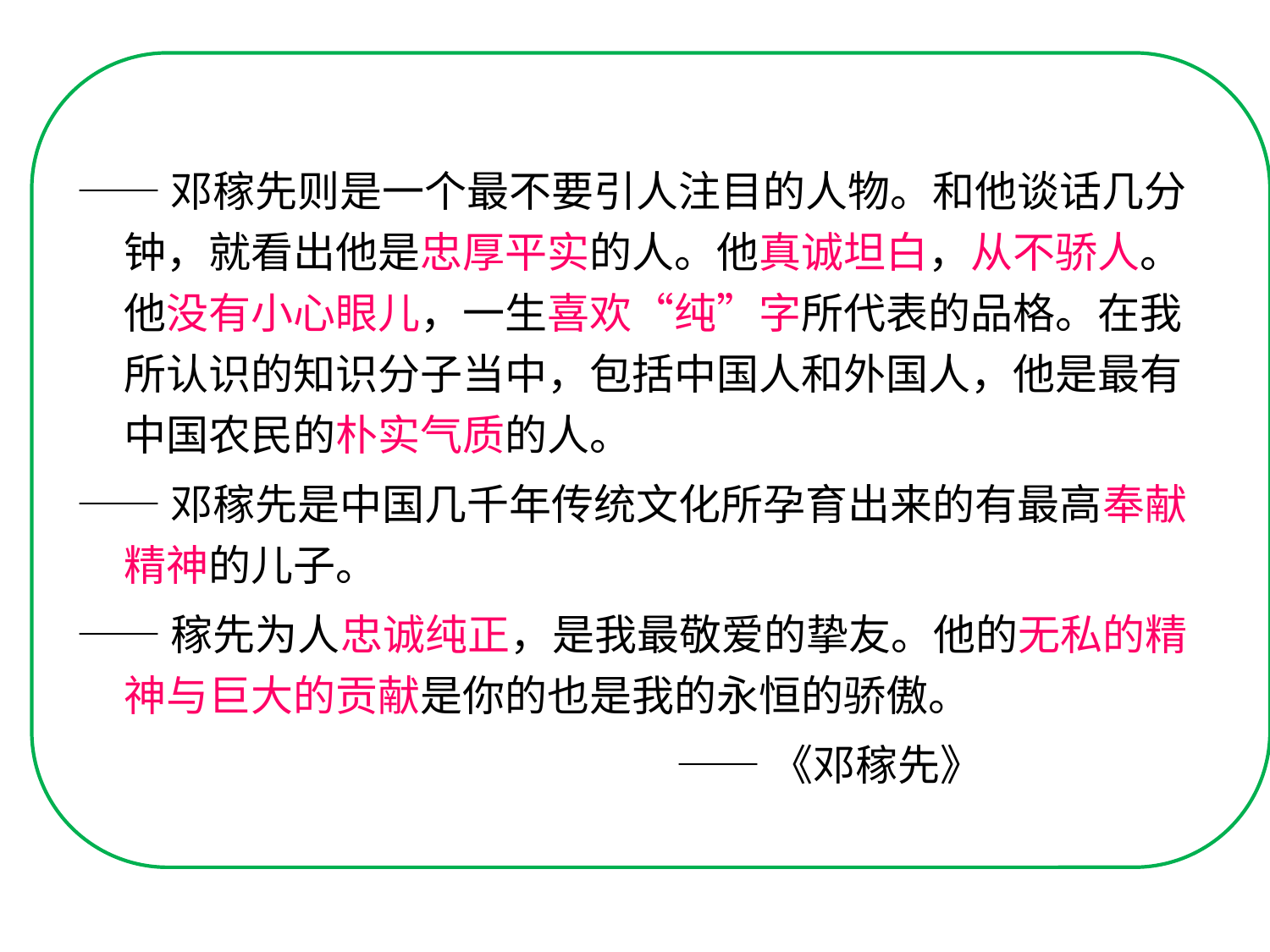

——邓稼先则是一个最不要引人注目的人物。和他谈话几分钟，就看出他是忠厚平实的人。他真诚坦白，从不骄人。他没有小心眼儿，一生喜欢“纯”字所代表的品格。在我所认识的知识分子当中，包括中国人和外国人，他是最有中国农民的朴实气质的人。
——邓稼先是中国几千年传统文化所孕育出来的有最高奉献精神的儿子。
——稼先为人忠诚纯正，是我最敬爱的挚友。他的无私的精神与巨大的贡献是你的也是我的永恒的骄傲。
                                                               ——《邓稼先》